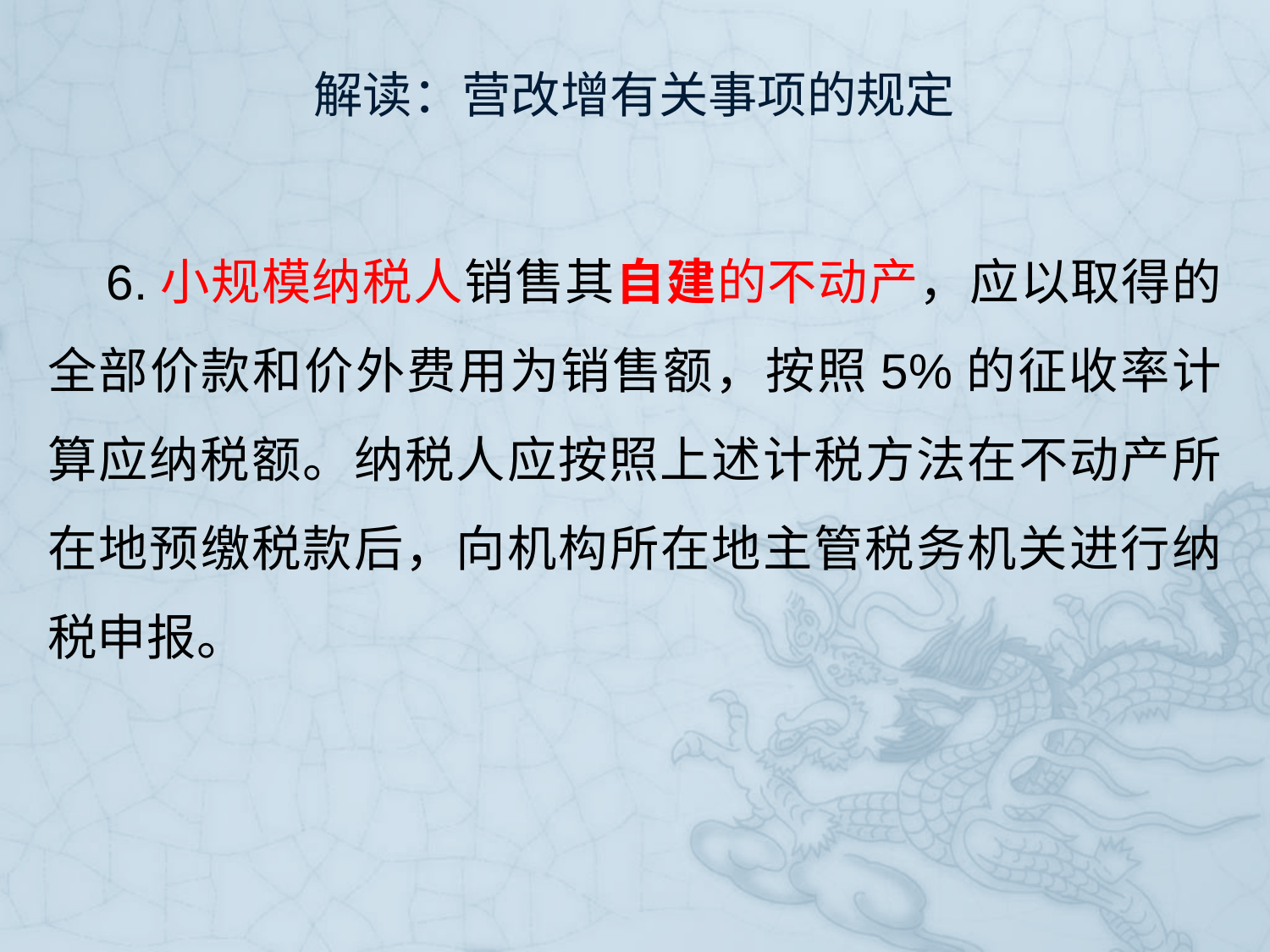

# 解读：营改增有关事项的规定

6.小规模纳税人销售其自建的不动产，应以取得的全部价款和价外费用为销售额，按照5%的征收率计算应纳税额。纳税人应按照上述计税方法在不动产所在地预缴税款后，向机构所在地主管税务机关进行纳税申报。